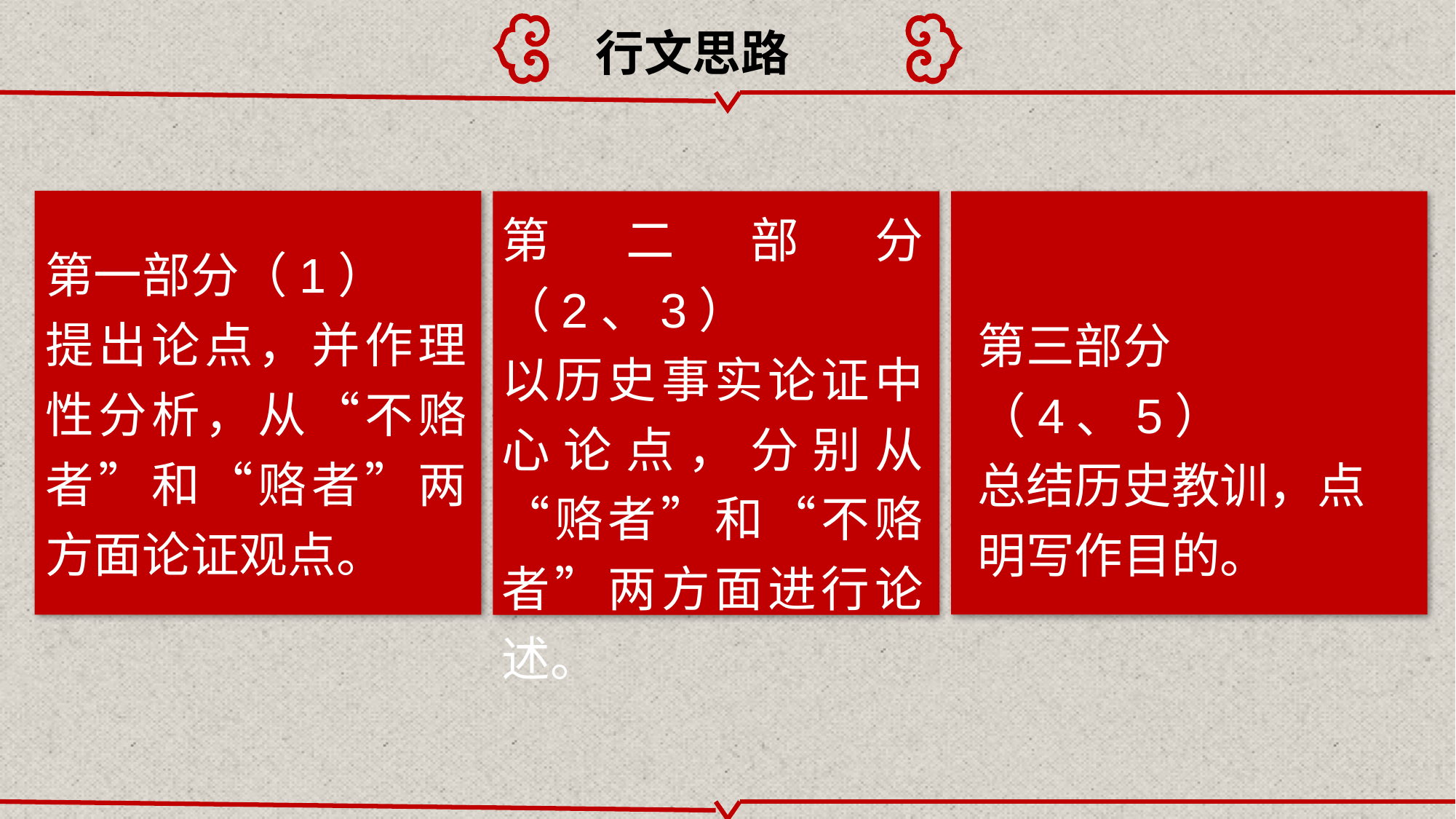

行文思路

第二部分（2、3）
以历史事实论证中心论点，分别从“赂者”和“不赂者”两方面进行论述。
第一部分（1）
提出论点，并作理性分析，从“不赂者”和“赂者”两方面论证观点。
第三部分（4、5）
总结历史教训，点明写作目的。